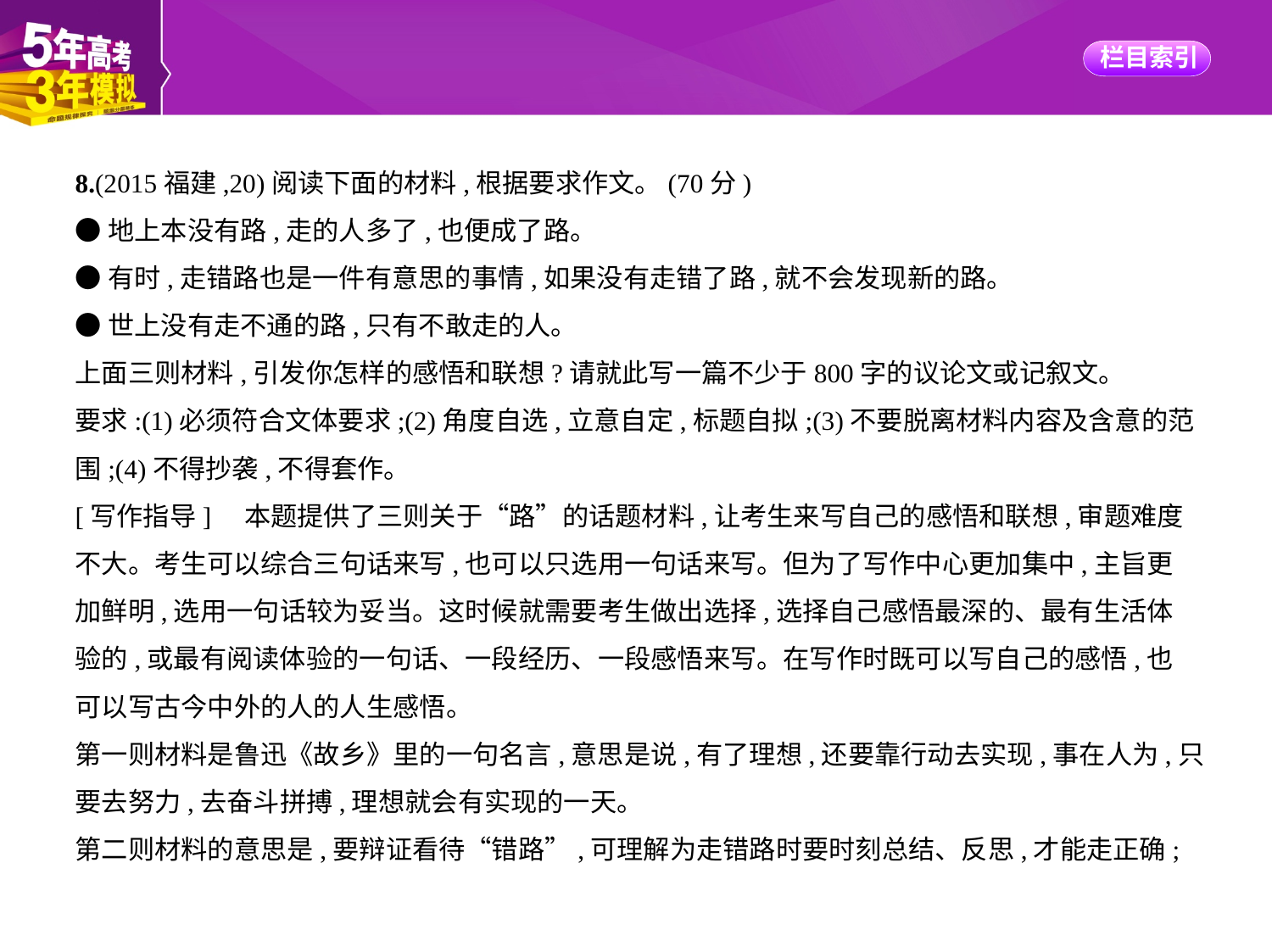

8.(2015福建,20)阅读下面的材料,根据要求作文。(70分)
●地上本没有路,走的人多了,也便成了路。
●有时,走错路也是一件有意思的事情,如果没有走错了路,就不会发现新的路。
●世上没有走不通的路,只有不敢走的人。
上面三则材料,引发你怎样的感悟和联想?请就此写一篇不少于800字的议论文或记叙文。
要求:(1)必须符合文体要求;(2)角度自选,立意自定,标题自拟;(3)不要脱离材料内容及含意的范
围;(4)不得抄袭,不得套作。
[写作指导]　本题提供了三则关于“路”的话题材料,让考生来写自己的感悟和联想,审题难度
不大。考生可以综合三句话来写,也可以只选用一句话来写。但为了写作中心更加集中,主旨更
加鲜明,选用一句话较为妥当。这时候就需要考生做出选择,选择自己感悟最深的、最有生活体
验的,或最有阅读体验的一句话、一段经历、一段感悟来写。在写作时既可以写自己的感悟,也
可以写古今中外的人的人生感悟。
第一则材料是鲁迅《故乡》里的一句名言,意思是说,有了理想,还要靠行动去实现,事在人为,只
要去努力,去奋斗拼搏,理想就会有实现的一天。
第二则材料的意思是,要辩证看待“错路”,可理解为走错路时要时刻总结、反思,才能走正确;